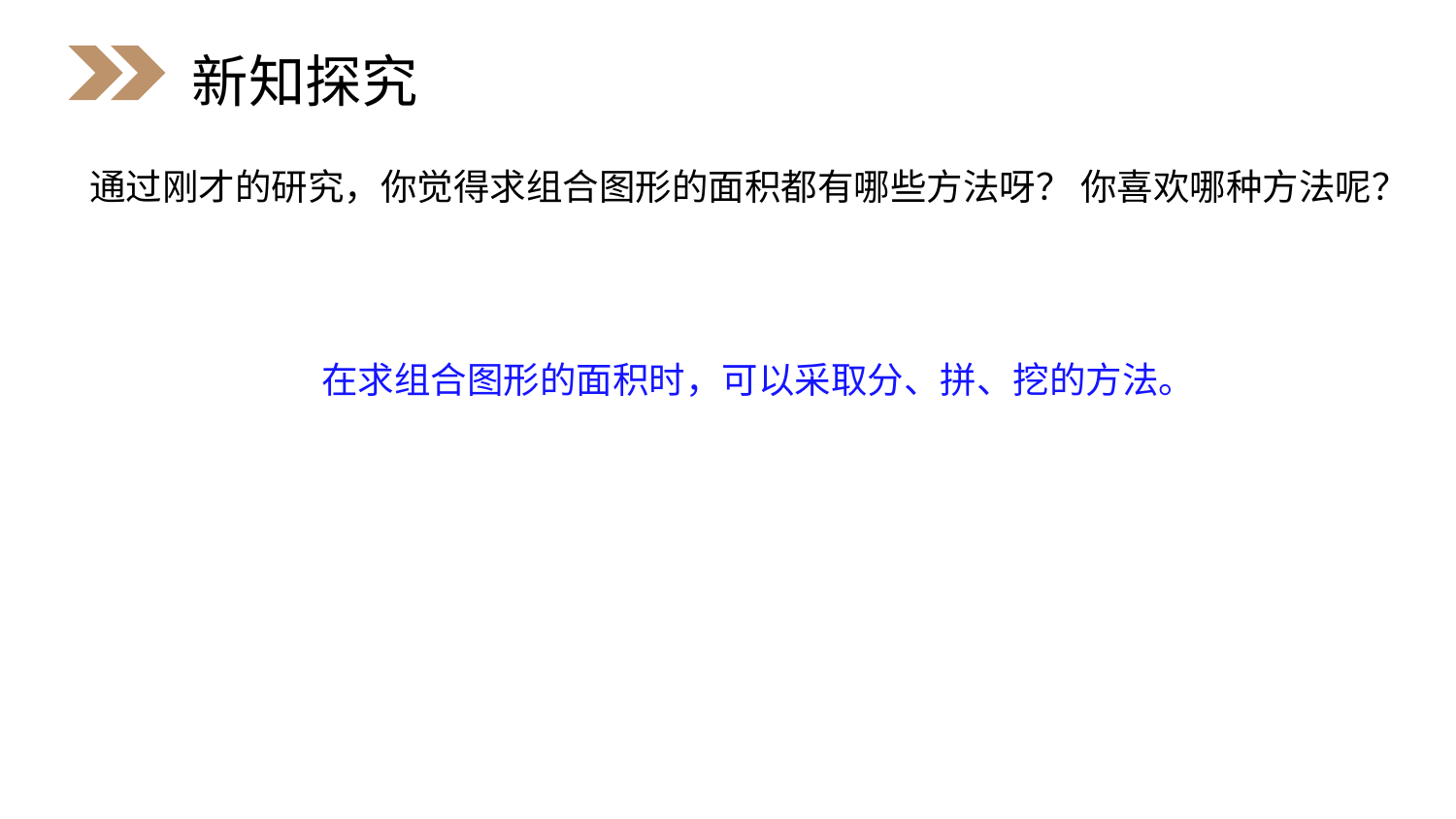

新知探究
通过刚才的研究，你觉得求组合图形的面积都有哪些方法呀？ 你喜欢哪种方法呢？

在求组合图形的面积时，可以采取分、拼、挖的方法。